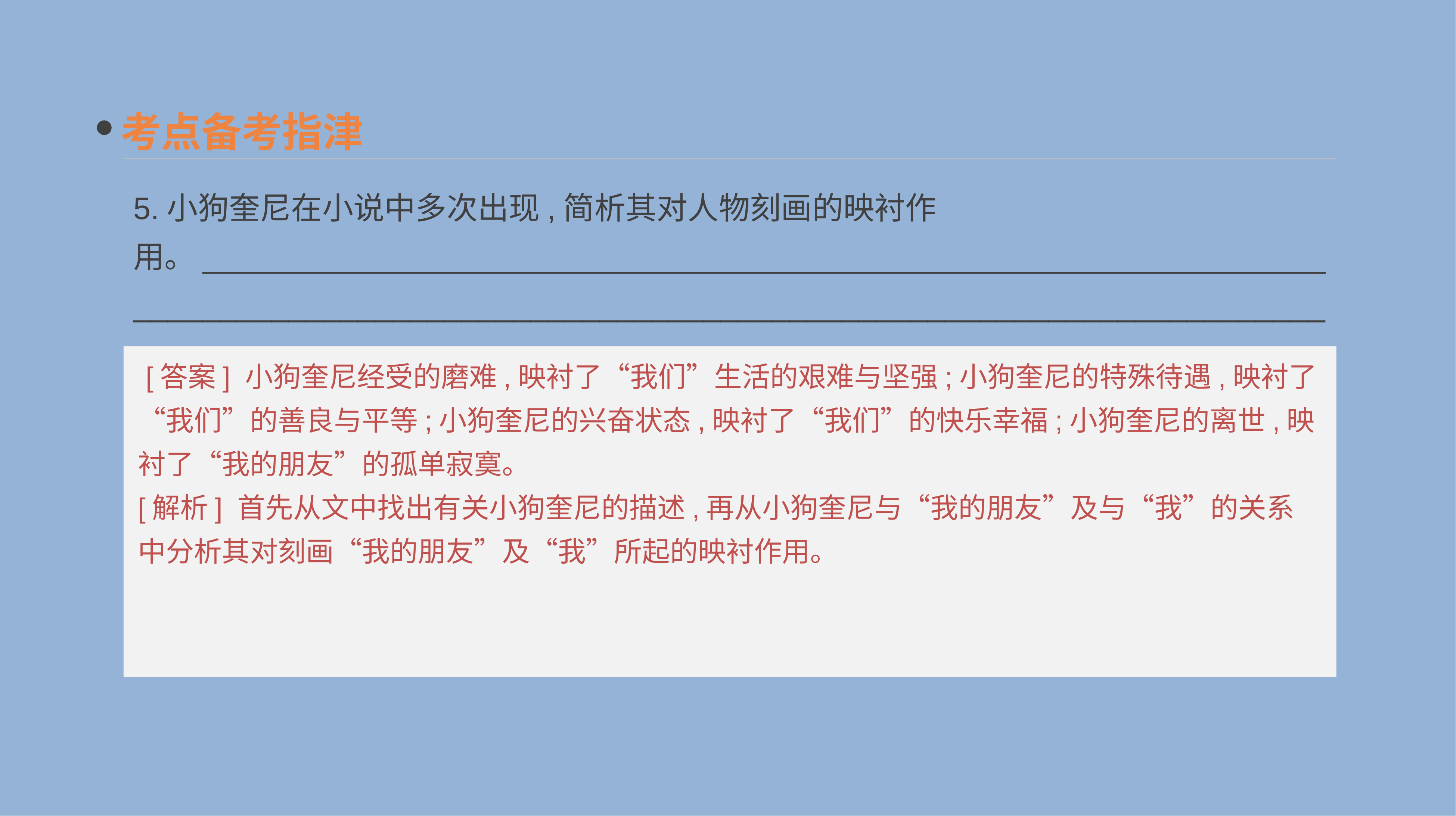

考点备考指津

5.小狗奎尼在小说中多次出现,简析其对人物刻画的映衬作用。__________________________________________________________________________________________________________________________________________________________________________

 [答案] 小狗奎尼经受的磨难,映衬了“我们”生活的艰难与坚强;小狗奎尼的特殊待遇,映衬了“我们”的善良与平等;小狗奎尼的兴奋状态,映衬了“我们”的快乐幸福;小狗奎尼的离世,映衬了“我的朋友”的孤单寂寞。
[解析] 首先从文中找出有关小狗奎尼的描述,再从小狗奎尼与“我的朋友”及与“我”的关系中分析其对刻画“我的朋友”及“我”所起的映衬作用。